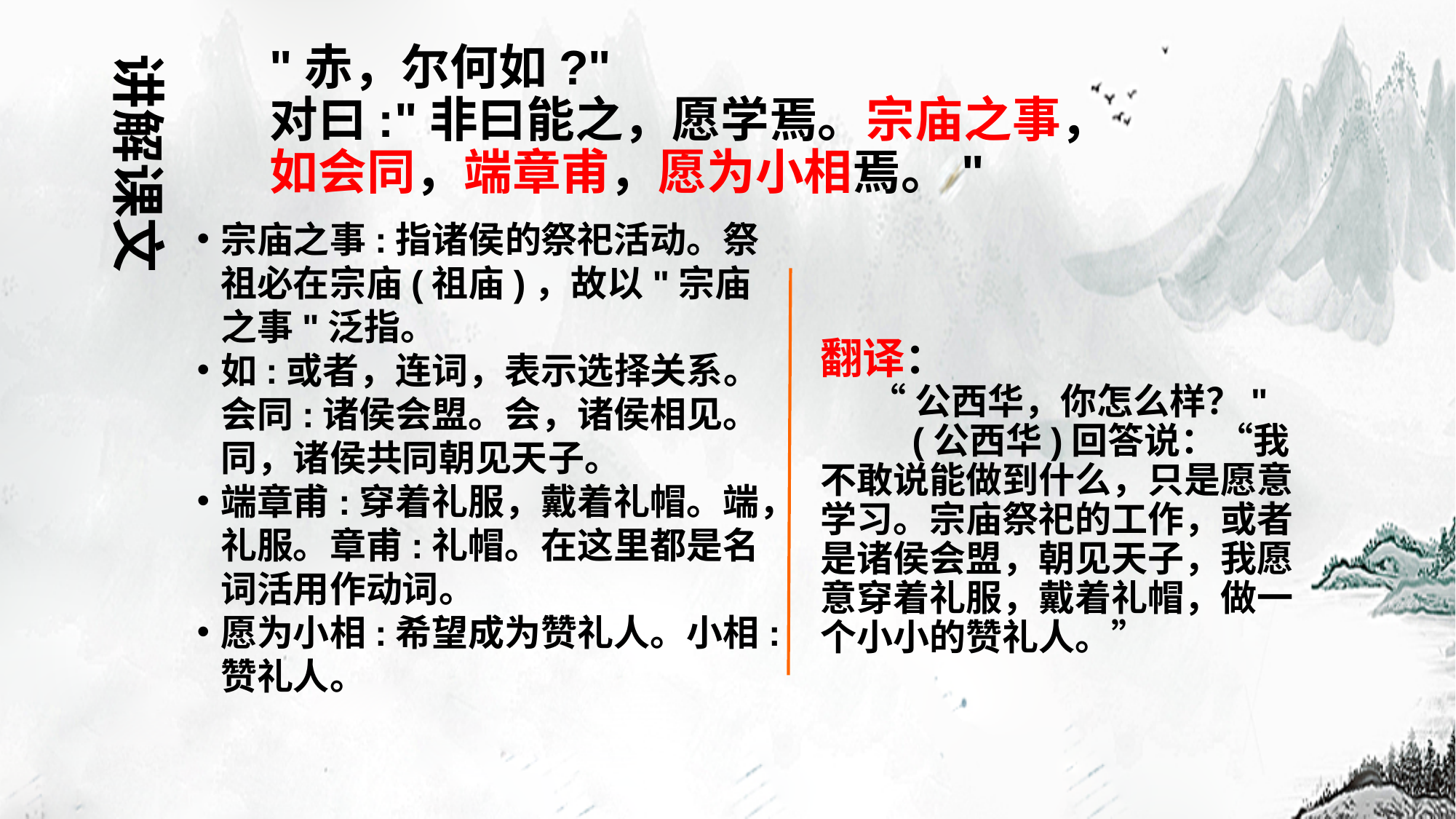

# "赤，尔何如?" 对曰:"非曰能之，愿学焉。宗庙之事，如会同，端章甫，愿为小相焉。"
讲解课文
宗庙之事:指诸侯的祭祀活动。祭祖必在宗庙(祖庙)，故以"宗庙之事"泛指。
如:或者，连词，表示选择关系。会同:诸侯会盟。会，诸侯相见。同，诸侯共同朝见天子。
端章甫:穿着礼服，戴着礼帽。端，礼服。章甫:礼帽。在这里都是名词活用作动词。
愿为小相:希望成为赞礼人。小相:赞礼人。

翻译：
      “公西华，你怎么样？"
         (公西华)回答说：“我不敢说能做到什么，只是愿意学习。宗庙祭祀的工作，或者是诸侯会盟，朝见天子，我愿意穿着礼服，戴着礼帽，做一个小小的赞礼人。”